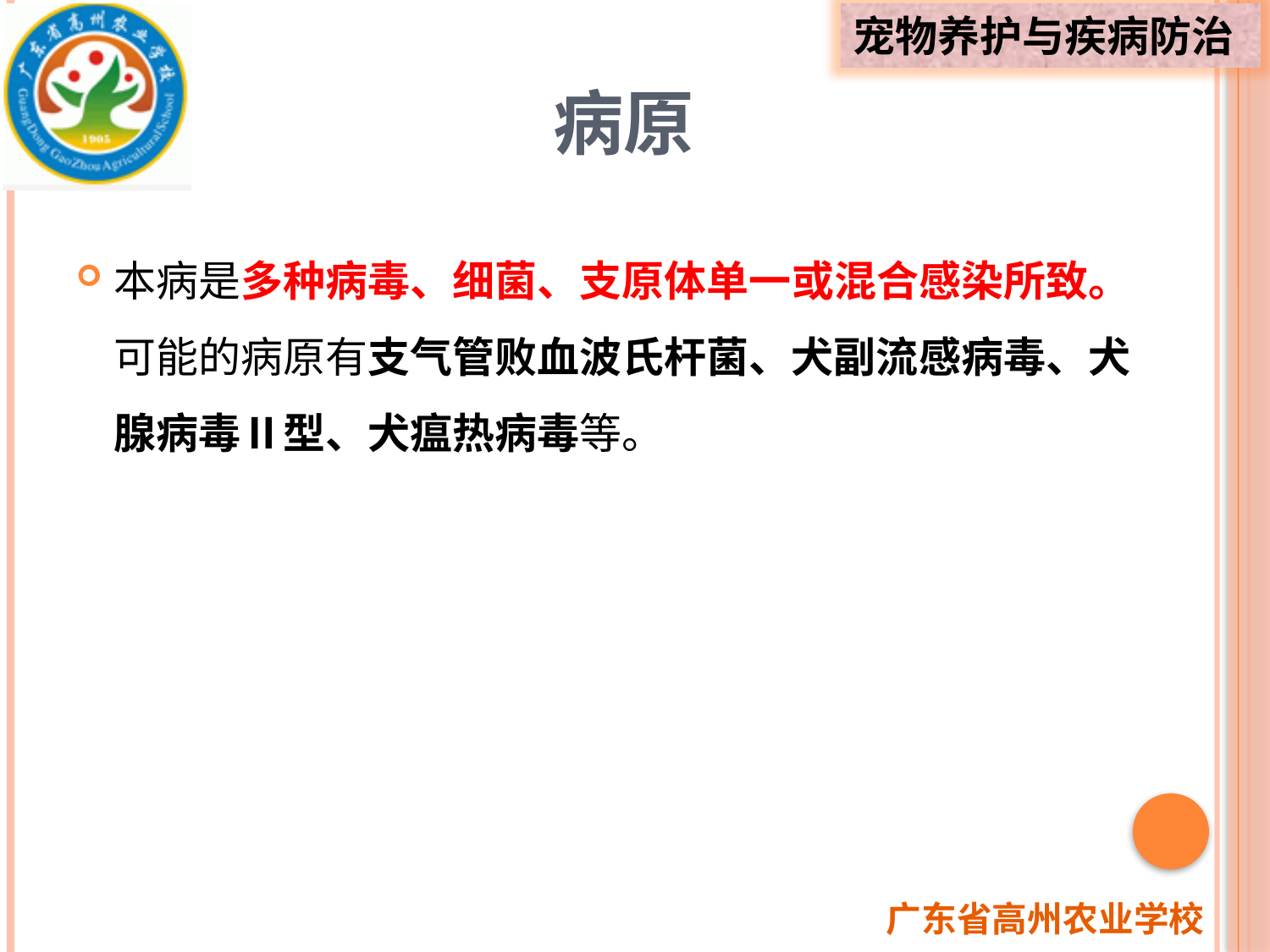

病原
本病是多种病毒、细菌、支原体单一或混合感染所致。可能的病原有支气管败血波氏杆菌、犬副流感病毒、犬腺病毒Ⅱ型、犬瘟热病毒等。